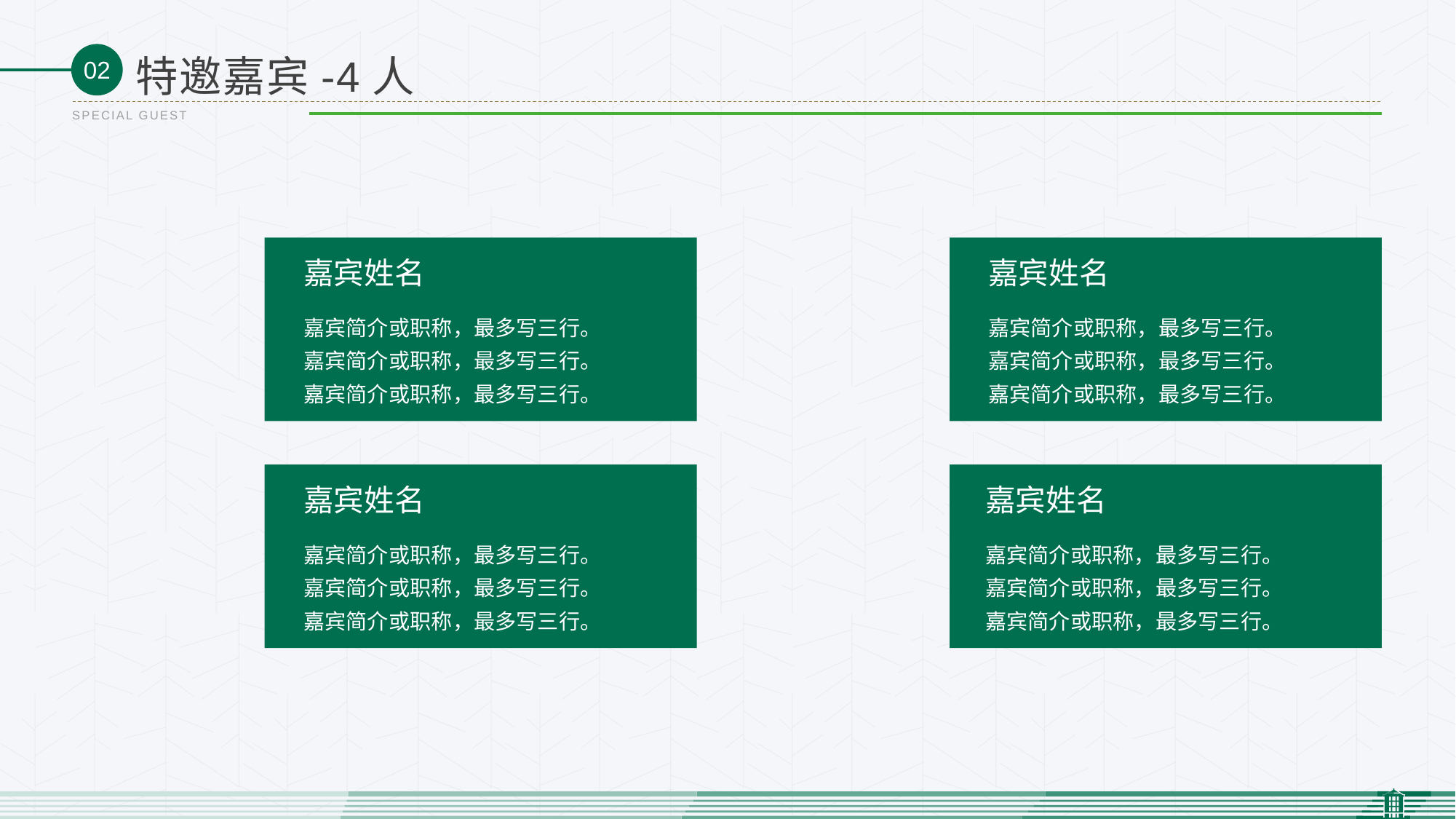

特邀嘉宾-4人
SPECIAL GUEST

嘉宾姓名
嘉宾姓名
嘉宾简介或职称，最多写三行。
嘉宾简介或职称，最多写三行。
嘉宾简介或职称，最多写三行。
嘉宾简介或职称，最多写三行。
嘉宾简介或职称，最多写三行。
嘉宾简介或职称，最多写三行。

嘉宾姓名
嘉宾姓名
嘉宾简介或职称，最多写三行。
嘉宾简介或职称，最多写三行。
嘉宾简介或职称，最多写三行。
嘉宾简介或职称，最多写三行。
嘉宾简介或职称，最多写三行。
嘉宾简介或职称，最多写三行。